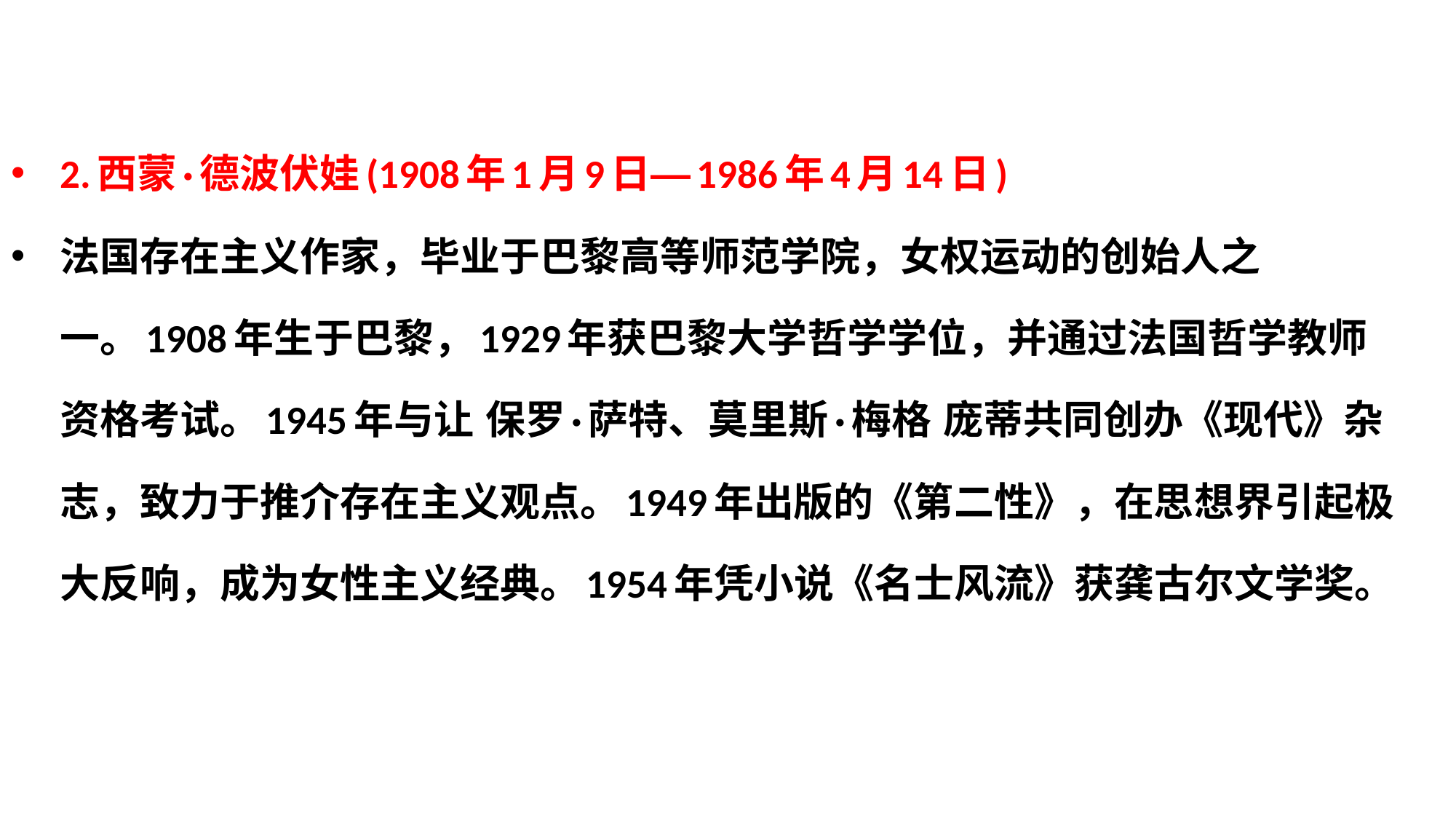

2.西蒙·德波伏娃(1908年1月9日—1986年4月14日)
法国存在主义作家，毕业于巴黎高等师范学院，女权运动的创始人之一。1908年生于巴黎，1929年获巴黎大学哲学学位，并通过法国哲学教师资格考试。1945年与让­保罗·萨特、莫里斯·梅格­庞蒂共同创办《现代》杂志，致力于推介存在主义观点。1949年出版的《第二性》，在思想界引起极大反响，成为女性主义经典。1954年凭小说《名士风流》获龚古尔文学奖。